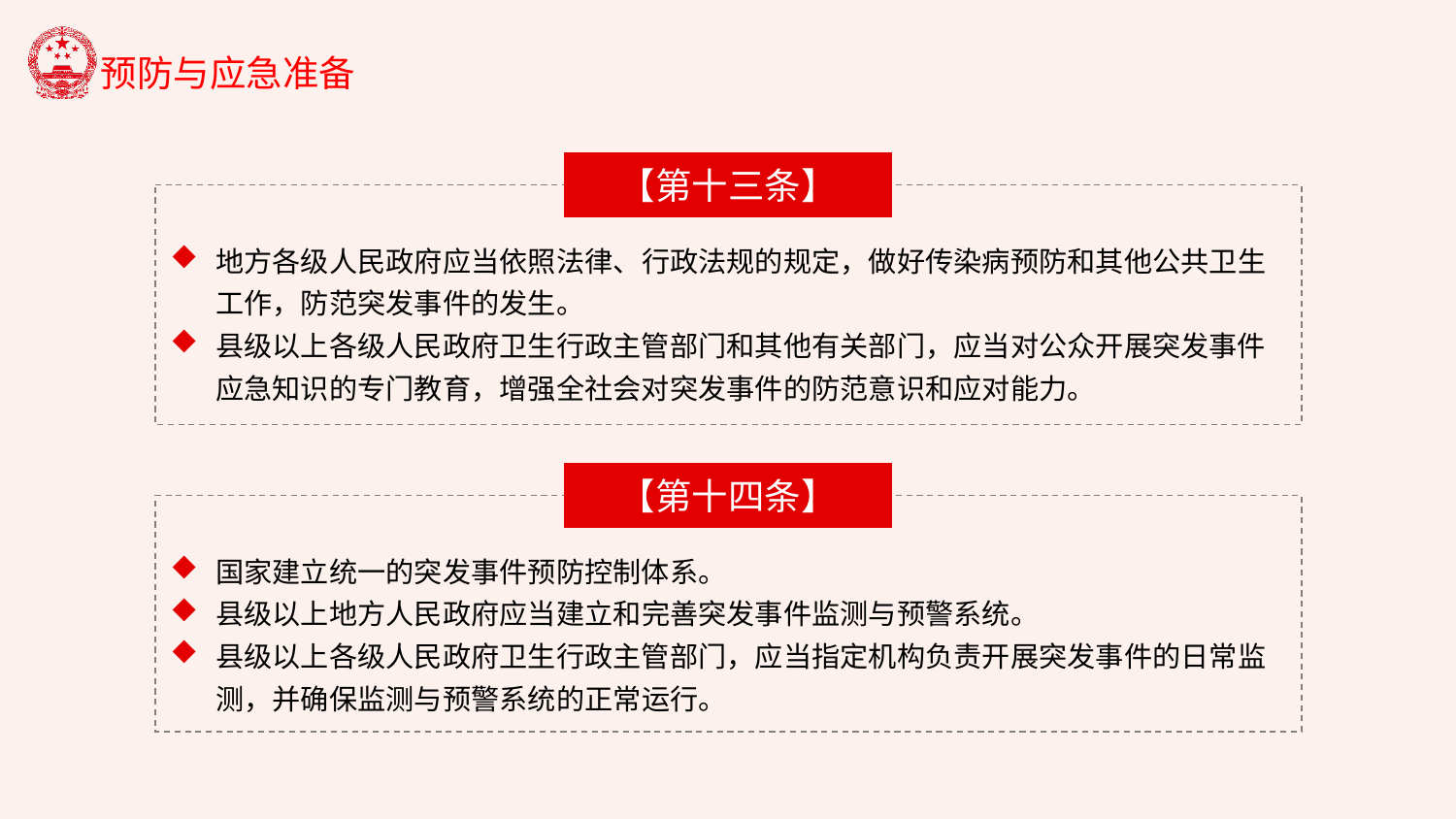

【第十三条】

地方各级人民政府应当依照法律、行政法规的规定，做好传染病预防和其他公共卫生工作，防范突发事件的发生。
县级以上各级人民政府卫生行政主管部门和其他有关部门，应当对公众开展突发事件应急知识的专门教育，增强全社会对突发事件的防范意识和应对能力。
【第十四条】

国家建立统一的突发事件预防控制体系。
县级以上地方人民政府应当建立和完善突发事件监测与预警系统。
县级以上各级人民政府卫生行政主管部门，应当指定机构负责开展突发事件的日常监测，并确保监测与预警系统的正常运行。